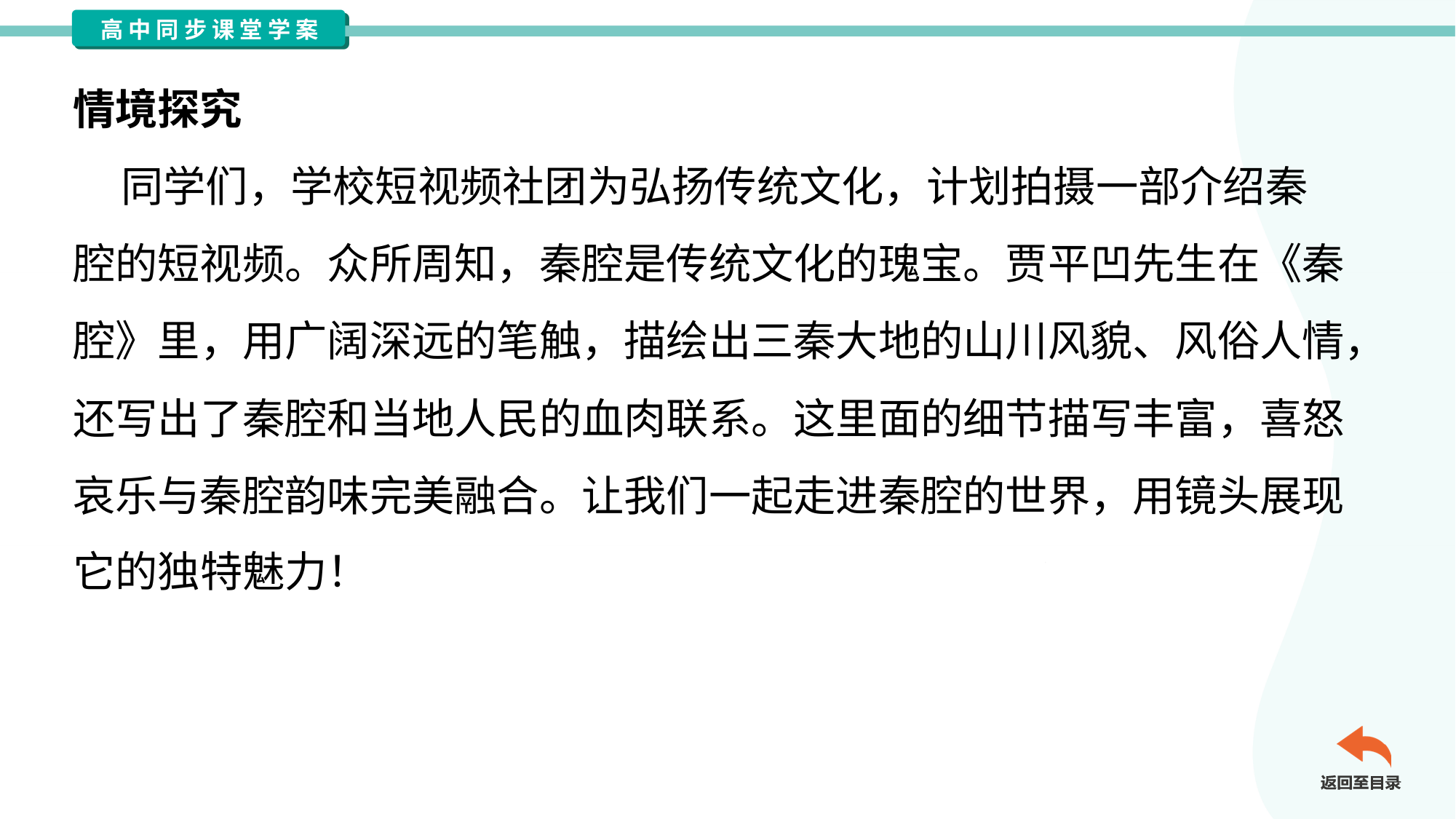

情境探究
    同学们，学校短视频社团为弘扬传统文化，计划拍摄一部介绍秦
腔的短视频。众所周知，秦腔是传统文化的瑰宝。贾平凹先生在《秦
腔》里，用广阔深远的笔触，描绘出三秦大地的山川风貌、风俗人情，
还写出了秦腔和当地人民的血肉联系。这里面的细节描写丰富，喜怒
哀乐与秦腔韵味完美融合。让我们一起走进秦腔的世界，用镜头展现
它的独特魅力！